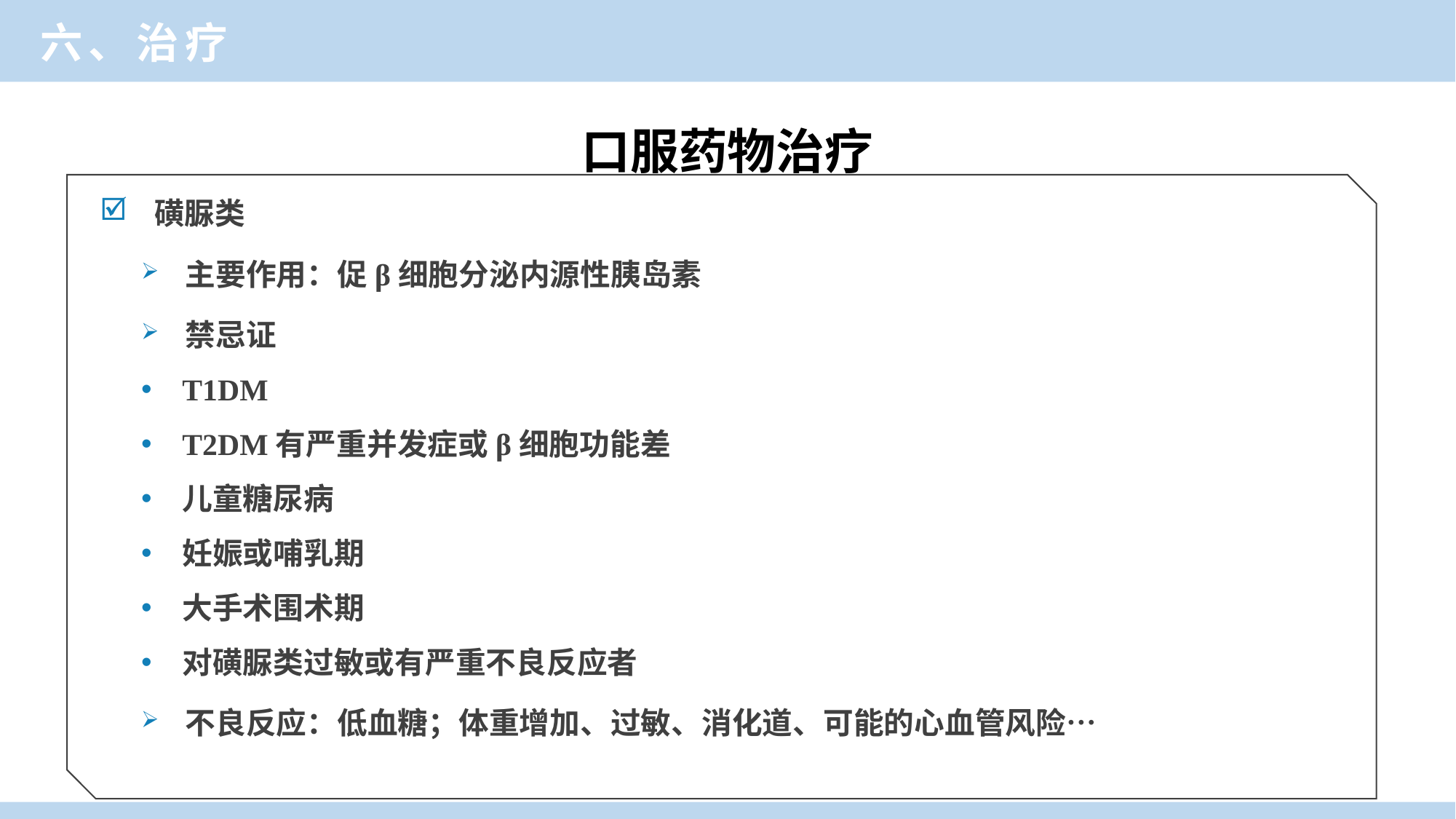

六、治疗
口服药物治疗
磺脲类
主要作用：促β细胞分泌内源性胰岛素
禁忌证
T1DM
T2DM有严重并发症或β细胞功能差
儿童糖尿病
妊娠或哺乳期
大手术围术期
对磺脲类过敏或有严重不良反应者
不良反应：低血糖；体重增加、过敏、消化道、可能的心血管风险…